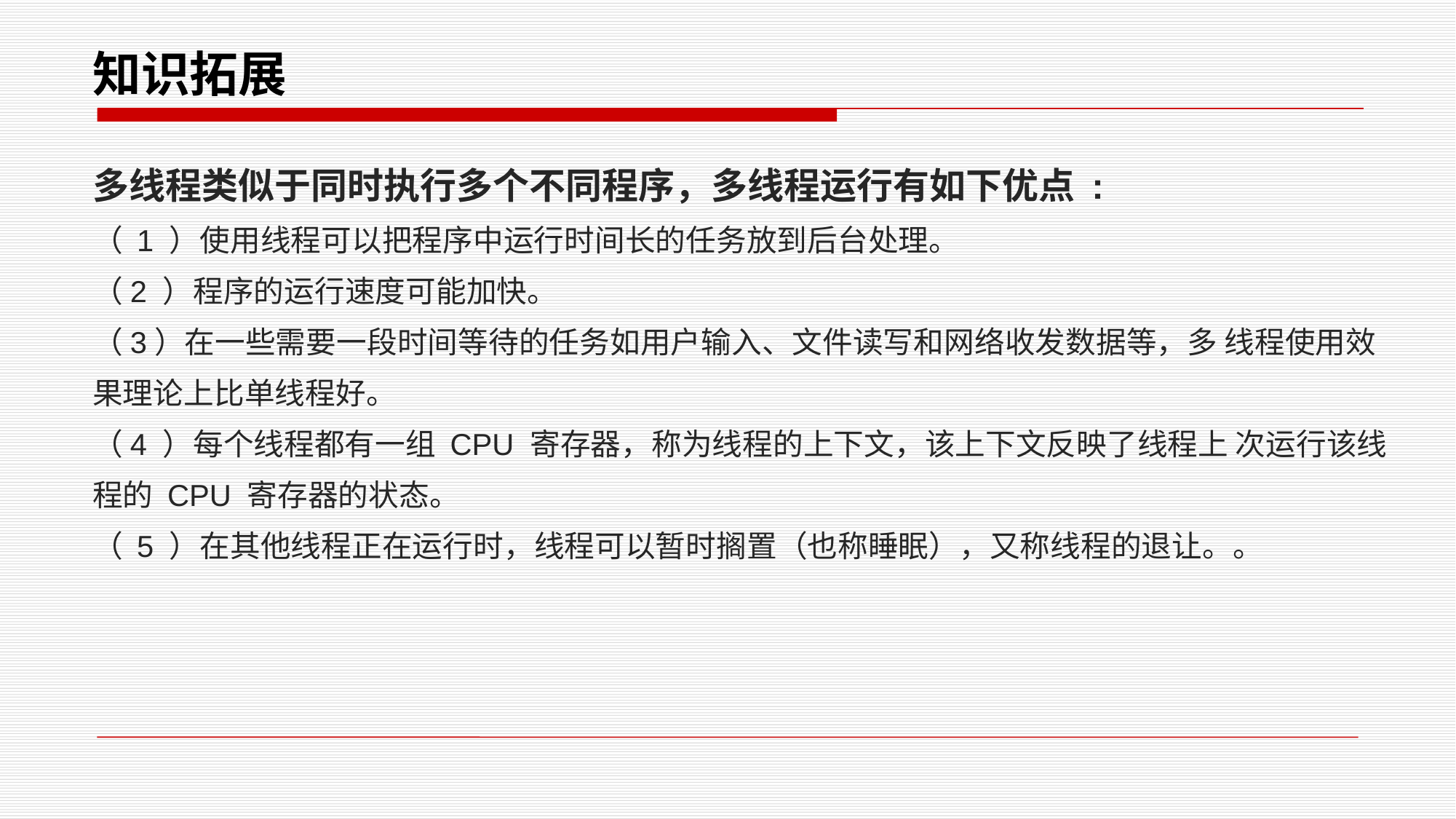

# 知识拓展
多线程类似于同时执行多个不同程序，多线程运行有如下优点 :
（ 1 ）使用线程可以把程序中运行时间长的任务放到后台处理。
（2 ）程序的运行速度可能加快。
（3）在一些需要一段时间等待的任务如用户输入、文件读写和网络收发数据等，多 线程使用效果理论上比单线程好。
（4 ）每个线程都有一组 CPU 寄存器，称为线程的上下文，该上下文反映了线程上 次运行该线程的 CPU 寄存器的状态。
（ 5 ）在其他线程正在运行时，线程可以暂时搁置（也称睡眠），又称线程的退让。。